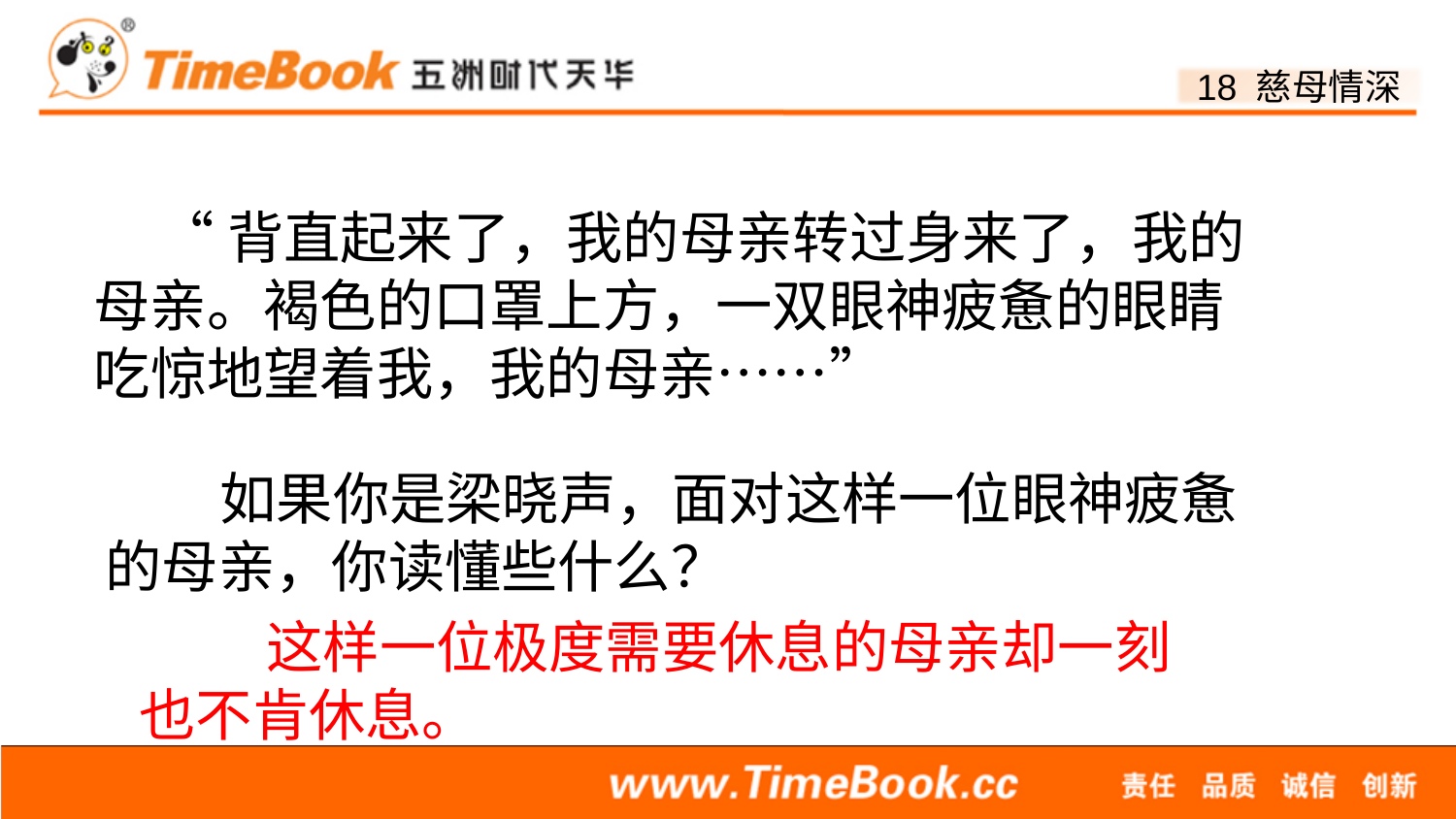

“背直起来了，我的母亲转过身来了，我的母亲。褐色的口罩上方，一双眼神疲惫的眼睛吃惊地望着我，我的母亲……”
        如果你是梁晓声，面对这样一位眼神疲惫的母亲，你读懂些什么？
         这样一位极度需要休息的母亲却一刻也不肯休息。